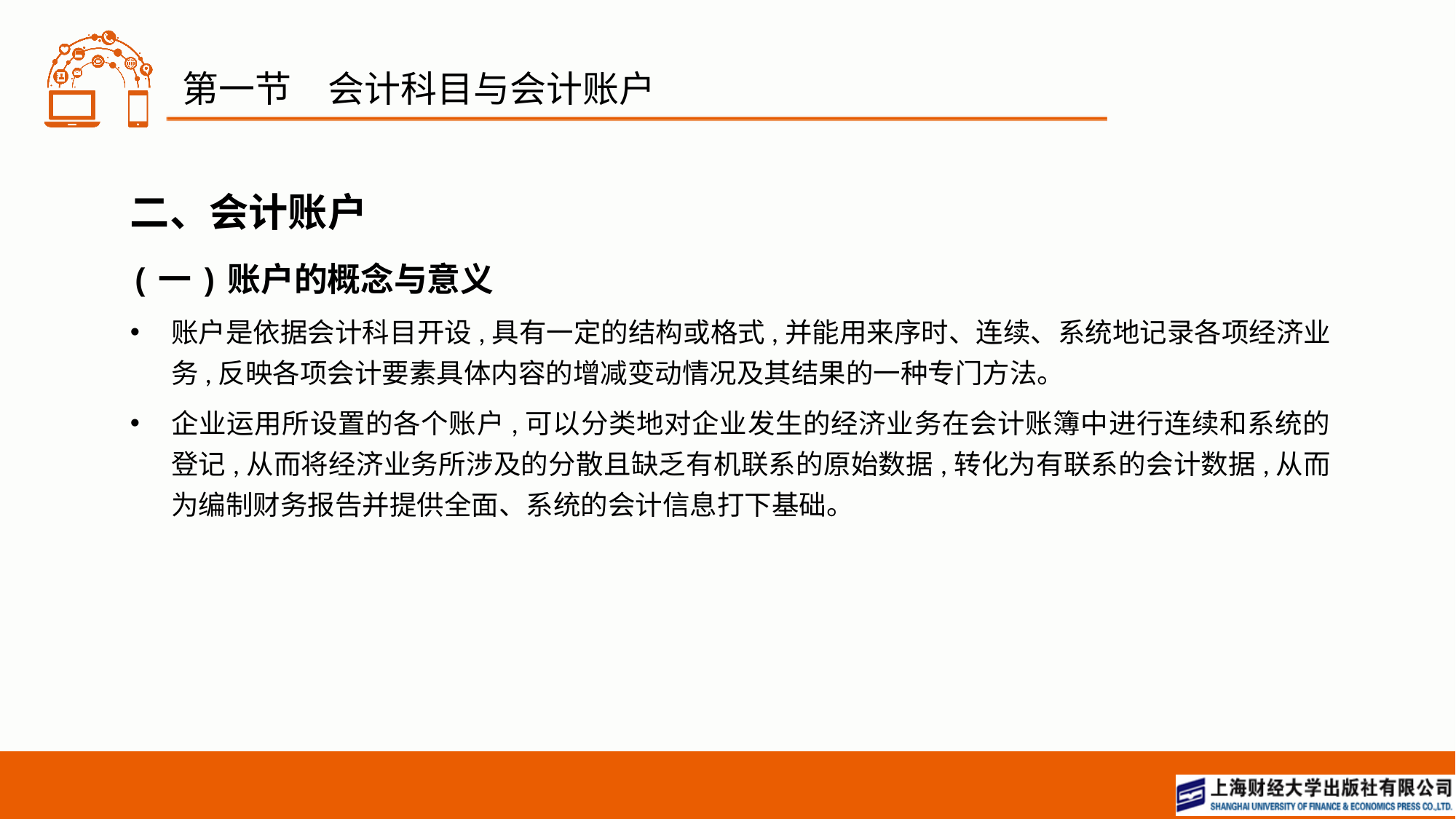

# 第一节　会计科目与会计账户
二、会计账户
(一)账户的概念与意义
账户是依据会计科目开设,具有一定的结构或格式,并能用来序时、连续、系统地记录各项经济业务,反映各项会计要素具体内容的增减变动情况及其结果的一种专门方法。
企业运用所设置的各个账户,可以分类地对企业发生的经济业务在会计账簿中进行连续和系统的登记,从而将经济业务所涉及的分散且缺乏有机联系的原始数据,转化为有联系的会计数据,从而为编制财务报告并提供全面、系统的会计信息打下基础。